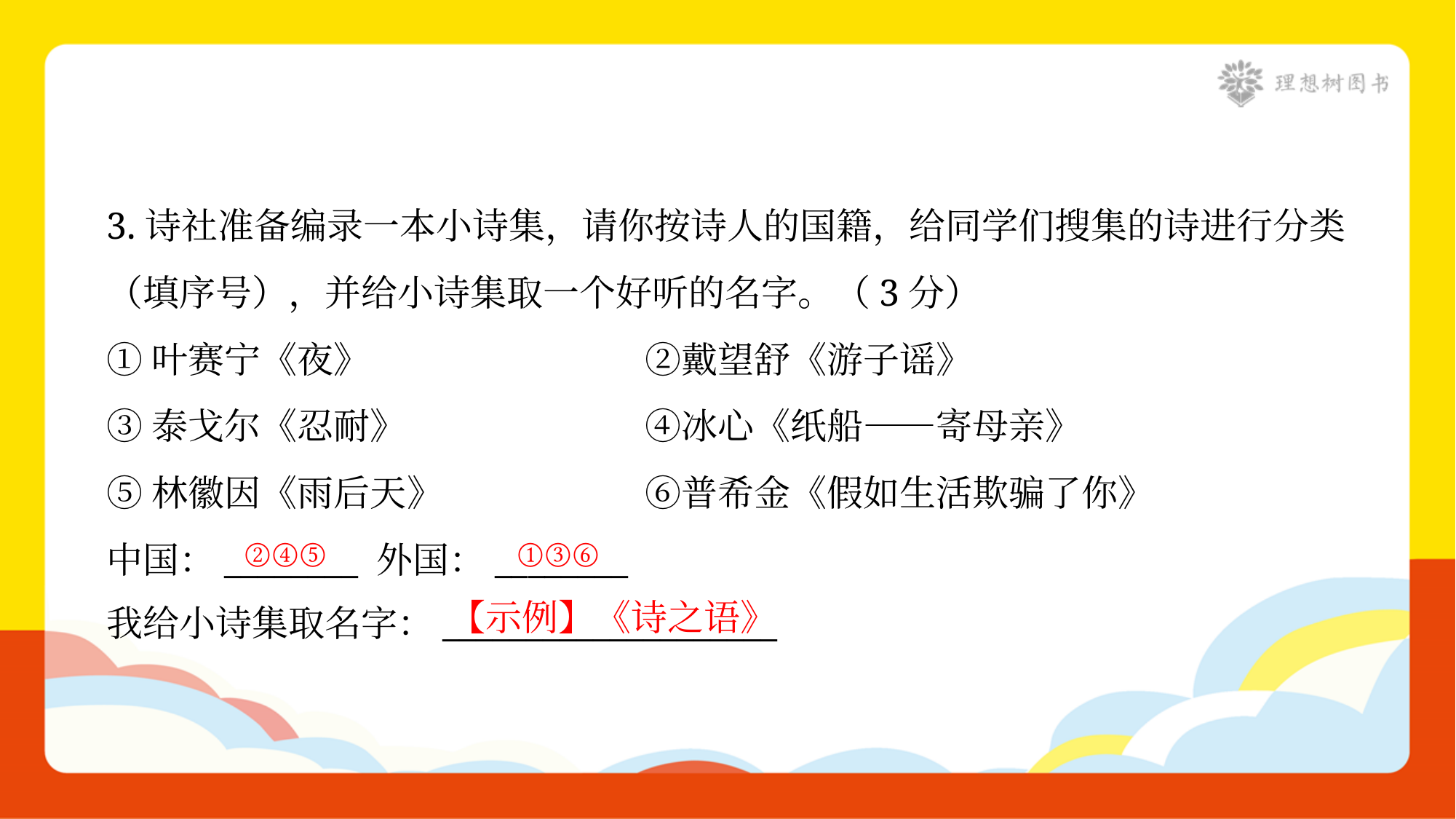

3.诗社准备编录一本小诗集，请你按诗人的国籍，给同学们搜集的诗进行分类
（填序号），并给小诗集取一个好听的名字。（3分）
①叶赛宁《夜》	②戴望舒《游子谣》
③泰戈尔《忍耐》	④冰心《纸船——寄母亲》
⑤林徽因《雨后天》	⑥普希金《假如生活欺骗了你》
中国：________ 外国：________
我给小诗集取名字：____________________
②④⑤
①③⑥
【示例】《诗之语》